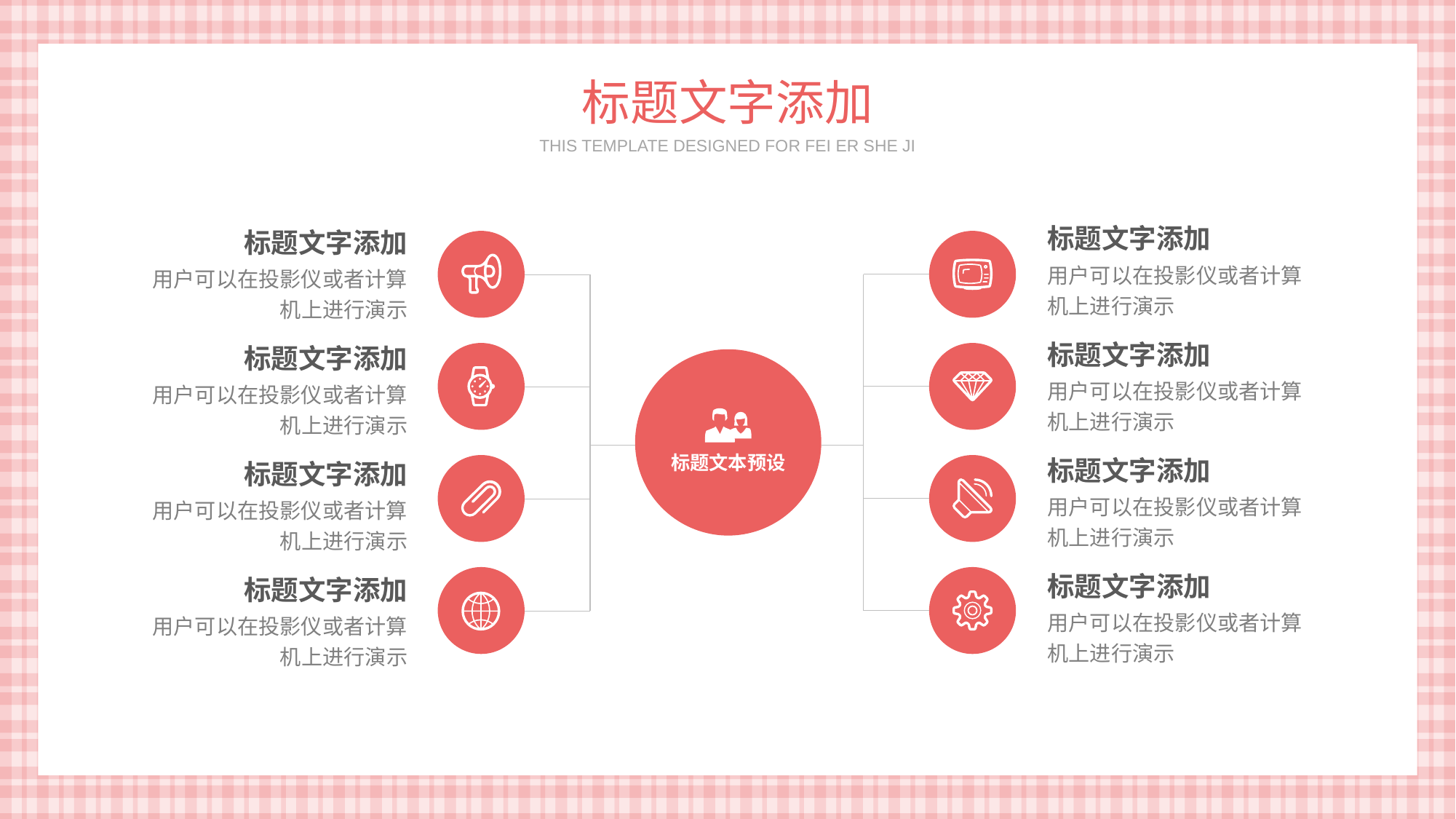

标题文字添加
THIS TEMPLATE DESIGNED FOR FEI ER SHE JI
标题文字添加
用户可以在投影仪或者计算机上进行演示
标题文字添加
用户可以在投影仪或者计算机上进行演示

标题文本预设

标题文字添加
用户可以在投影仪或者计算机上进行演示
标题文字添加
用户可以在投影仪或者计算机上进行演示
标题文字添加
用户可以在投影仪或者计算机上进行演示
标题文字添加
用户可以在投影仪或者计算机上进行演示
标题文字添加
用户可以在投影仪或者计算机上进行演示
标题文字添加
用户可以在投影仪或者计算机上进行演示